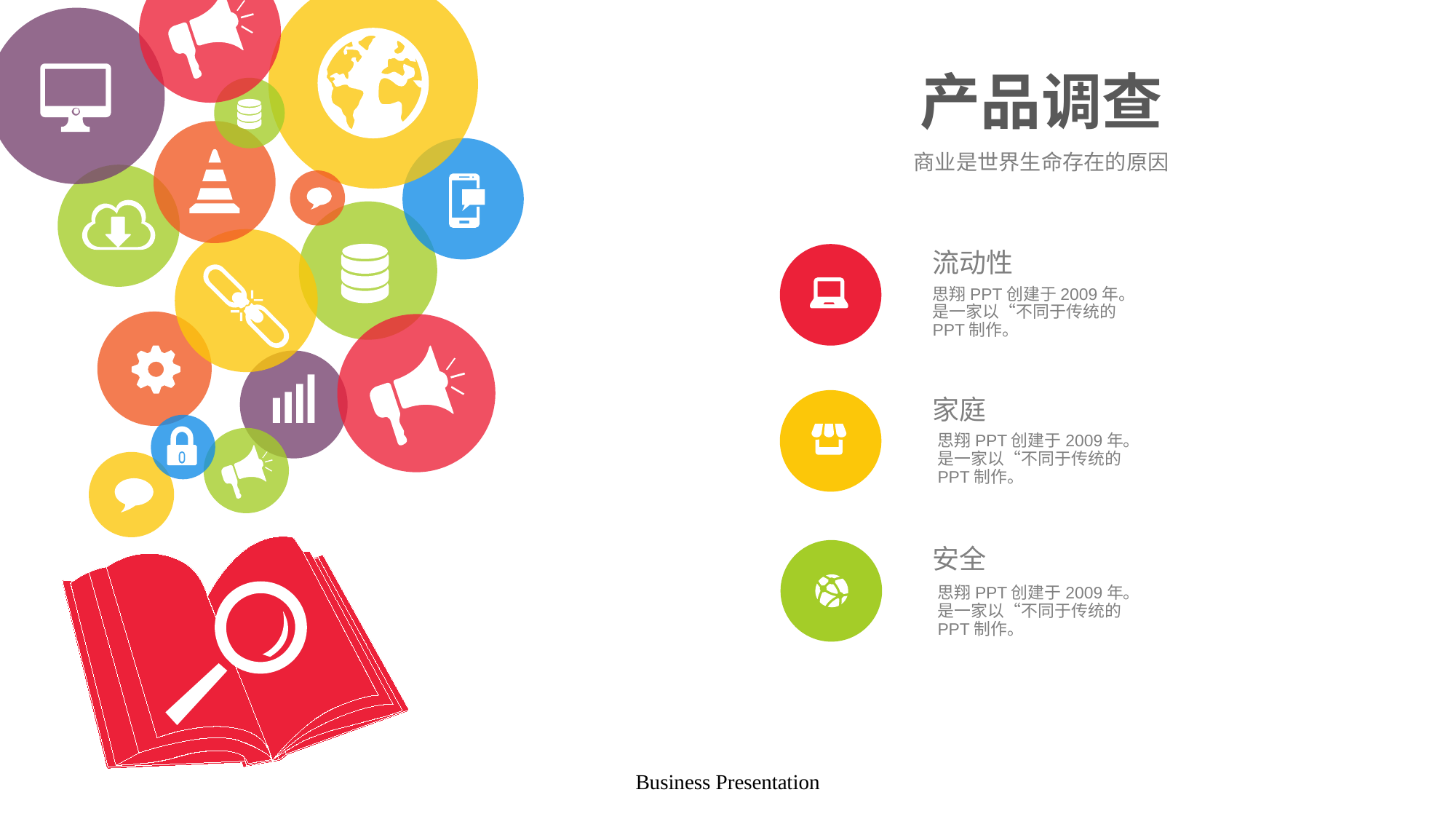

# 产品调查

商业是世界生命存在的原因

流动性

思翔PPT创建于2009年。是一家以“不同于传统的PPT制作。

家庭

思翔PPT创建于2009年。是一家以“不同于传统的PPT制作。

安全

思翔PPT创建于2009年。是一家以“不同于传统的PPT制作。
Business Presentation
30